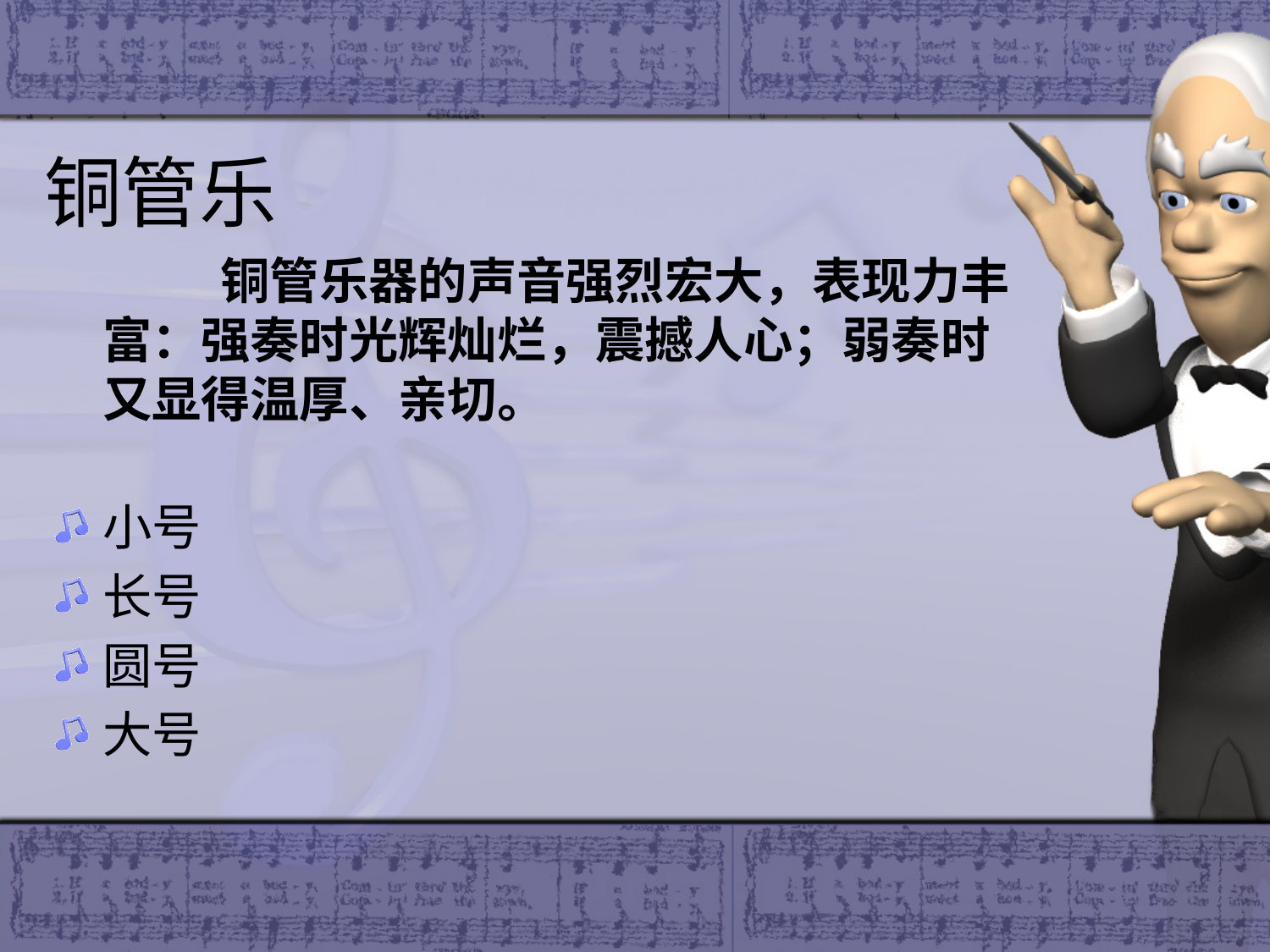

# 铜管乐
              铜管乐器的声音强烈宏大，表现力丰富：强奏时光辉灿烂，震撼人心；弱奏时又显得温厚、亲切。
小号
长号
圆号
大号